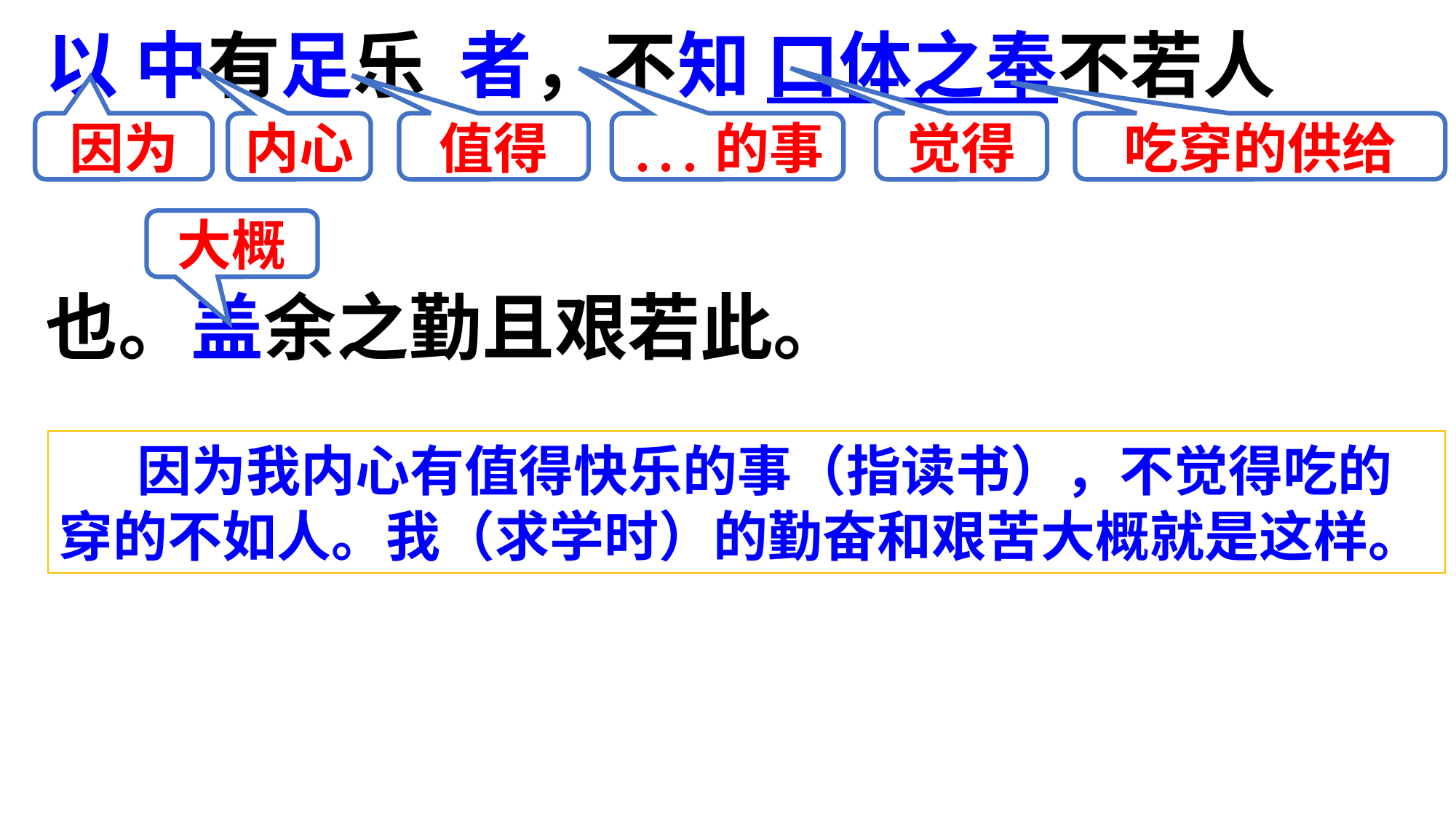

以 中有足乐  者，不知 口体之奉不若人

也。盖余之勤且艰若此。

因为
内心
值得
...的事
觉得
吃穿的供给
大概
       因为我内心有值得快乐的事（指读书），不觉得吃的穿的不如人。我（求学时）的勤奋和艰苦大概就是这样。